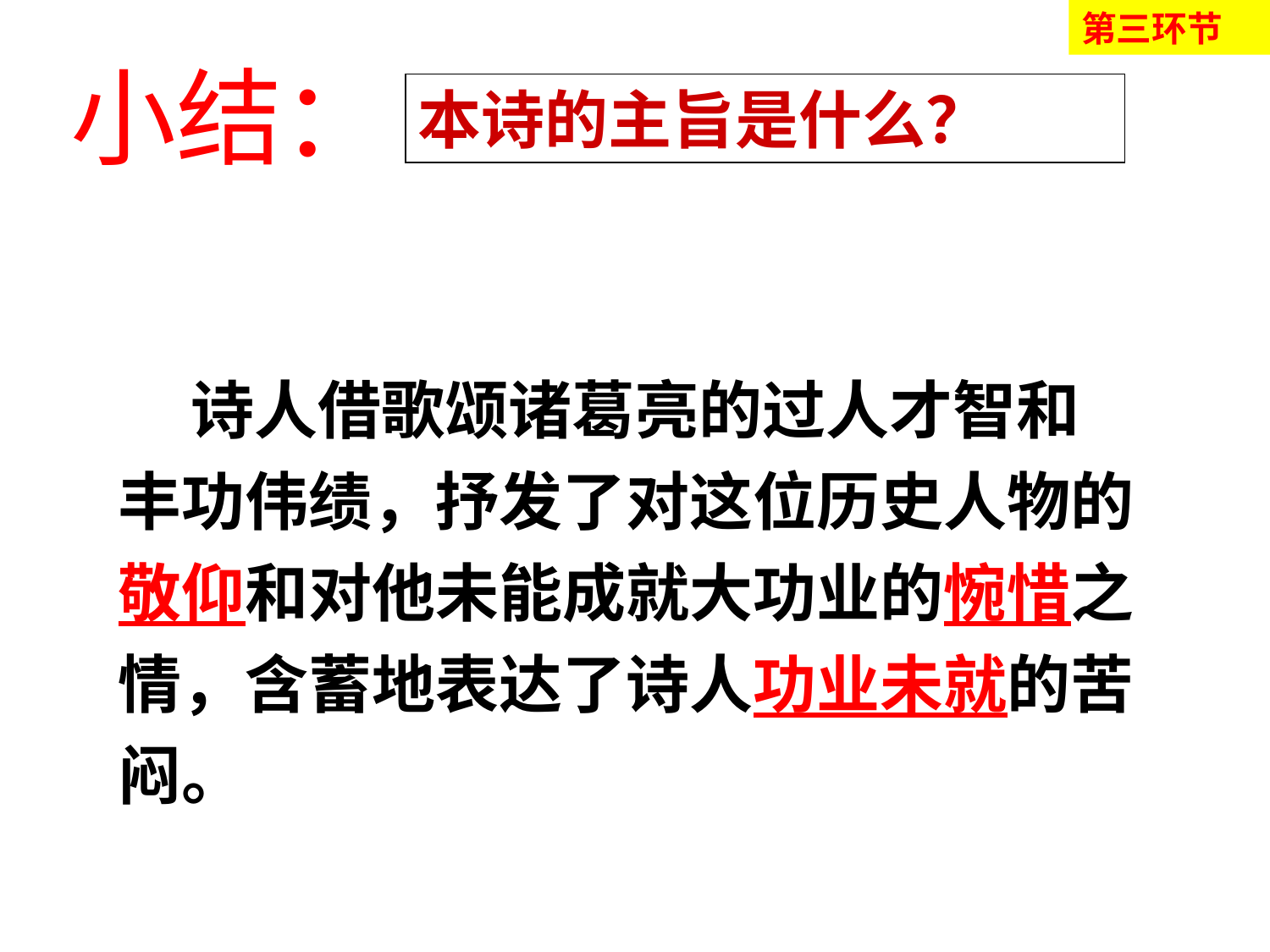

第三环节
小结：
本诗的主旨是什么？
    诗人借歌颂诸葛亮的过人才智和丰功伟绩，抒发了对这位历史人物的敬仰和对他未能成就大功业的惋惜之情，含蓄地表达了诗人功业未就的苦闷。